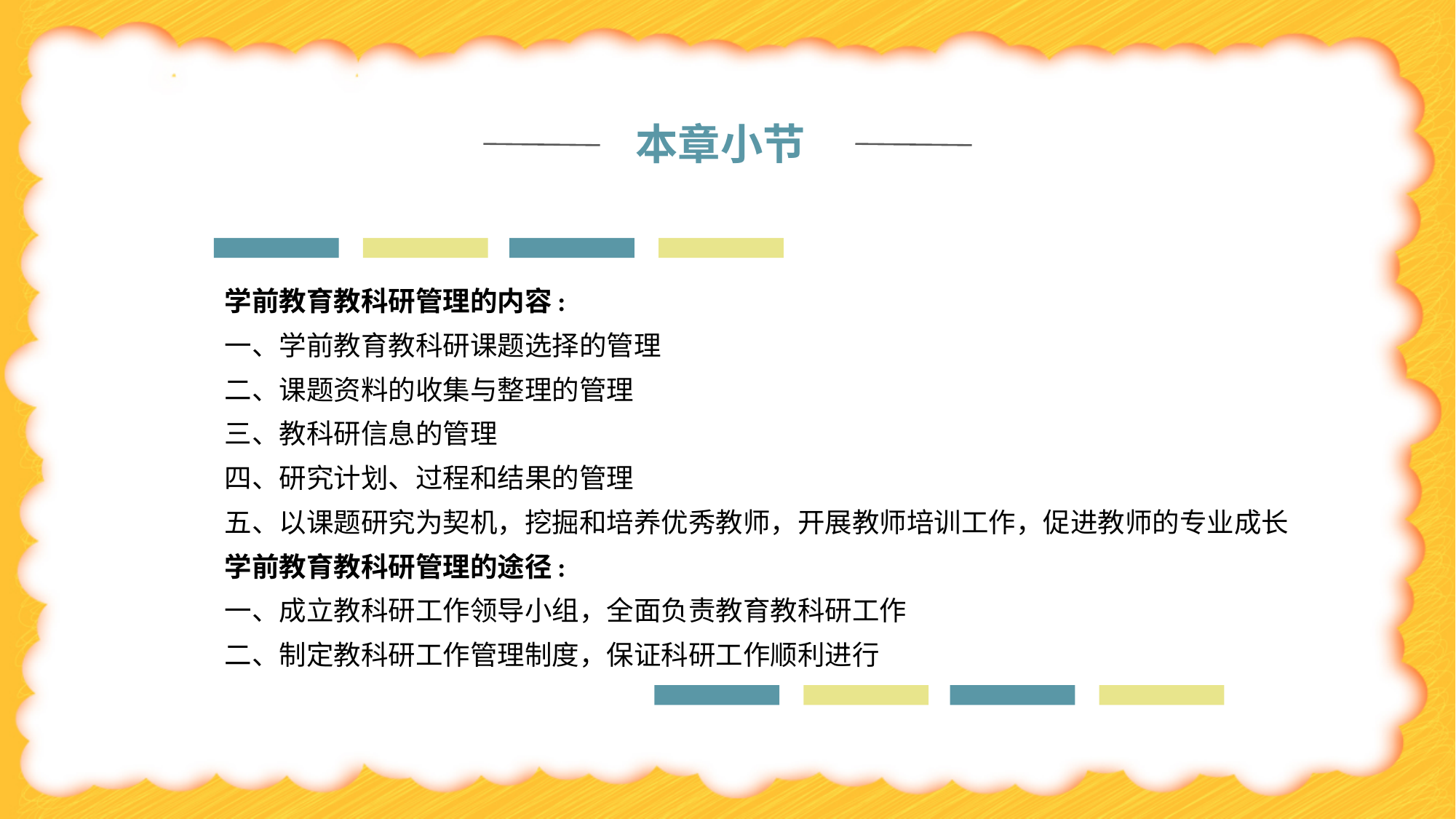

本章小节

学前教育教科研管理的内容:
一、学前教育教科研课题选择的管理
二、课题资料的收集与整理的管理
三、教科研信息的管理
四、研究计划、过程和结果的管理
五、以课题研究为契机，挖掘和培养优秀教师，开展教师培训工作，促进教师的专业成长
学前教育教科研管理的途径:
一、成立教科研工作领导小组，全面负责教育教科研工作
二、制定教科研工作管理制度，保证科研工作顺利进行